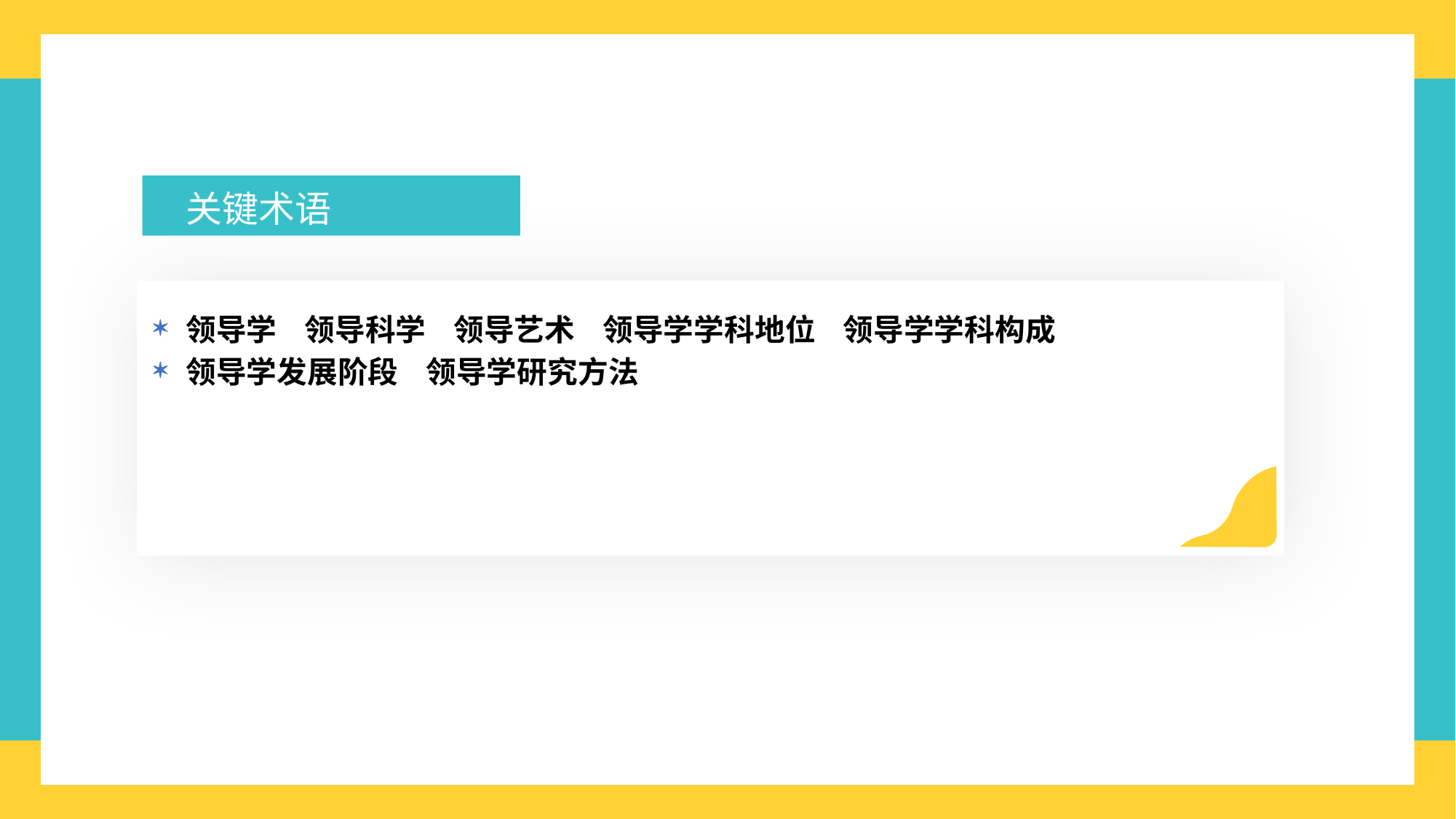

关键术语

领导学    领导科学    领导艺术    领导学学科地位    领导学学科构成
领导学发展阶段    领导学研究方法